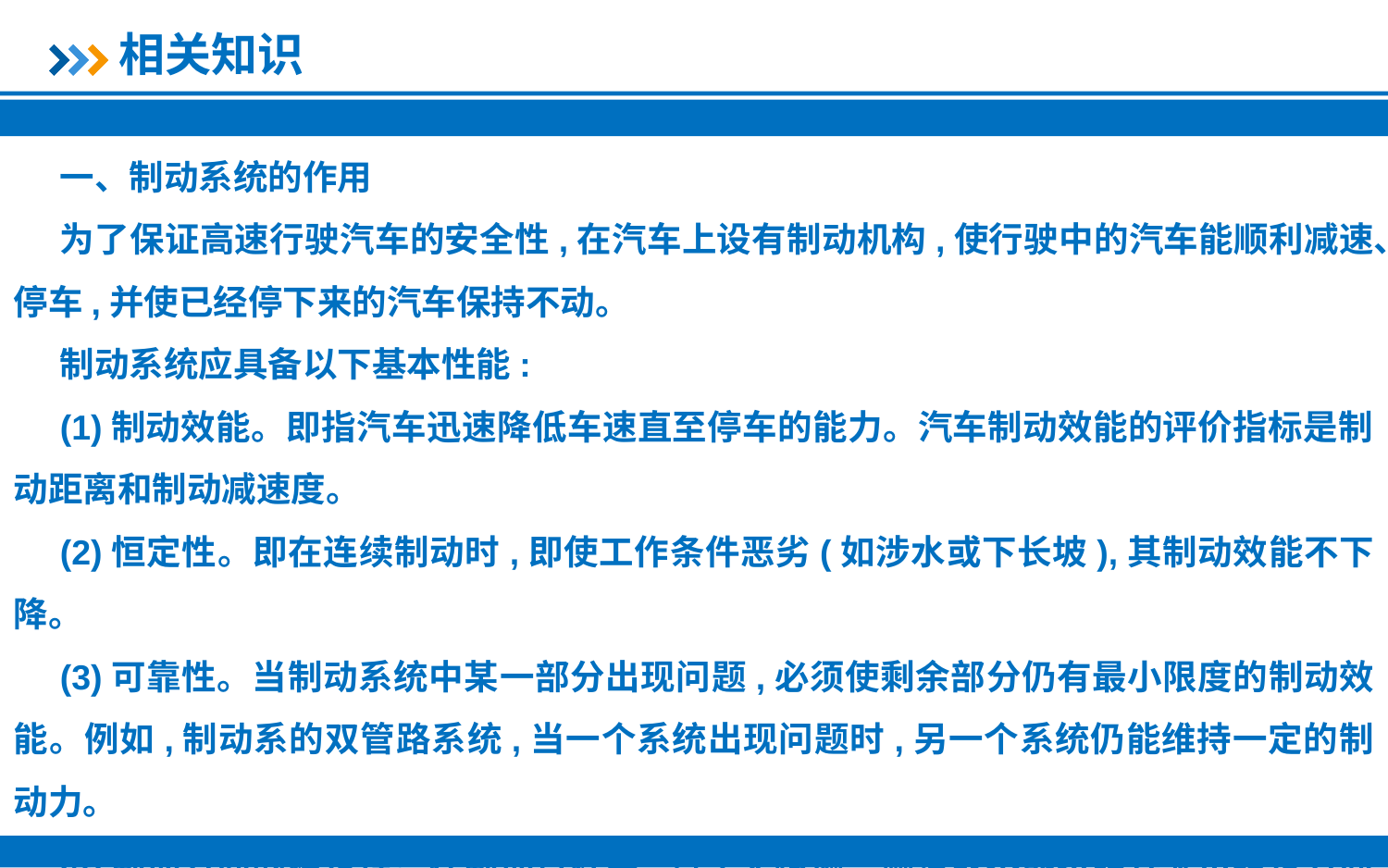

相关知识
一、制动系统的作用
为了保证高速行驶汽车的安全性,在汽车上设有制动机构,使行驶中的汽车能顺利减速、停车,并使已经停下来的汽车保持不动。
制动系统应具备以下基本性能:
(1)制动效能。即指汽车迅速降低车速直至停车的能力。汽车制动效能的评价指标是制动距离和制动减速度。
(2)恒定性。即在连续制动时,即使工作条件恶劣(如涉水或下长坡),其制动效能不下降。
(3)可靠性。当制动系统中某一部分出现问题,必须使剩余部分仍有最小限度的制动效能。例如,制动系的双管路系统,当一个系统出现问题时,另一个系统仍能维持一定的制动力。
(4)制动方向的稳定性。在制动过程中,汽车无跑偏、侧滑或不能按照驾驶员给定方向行驶的现象。